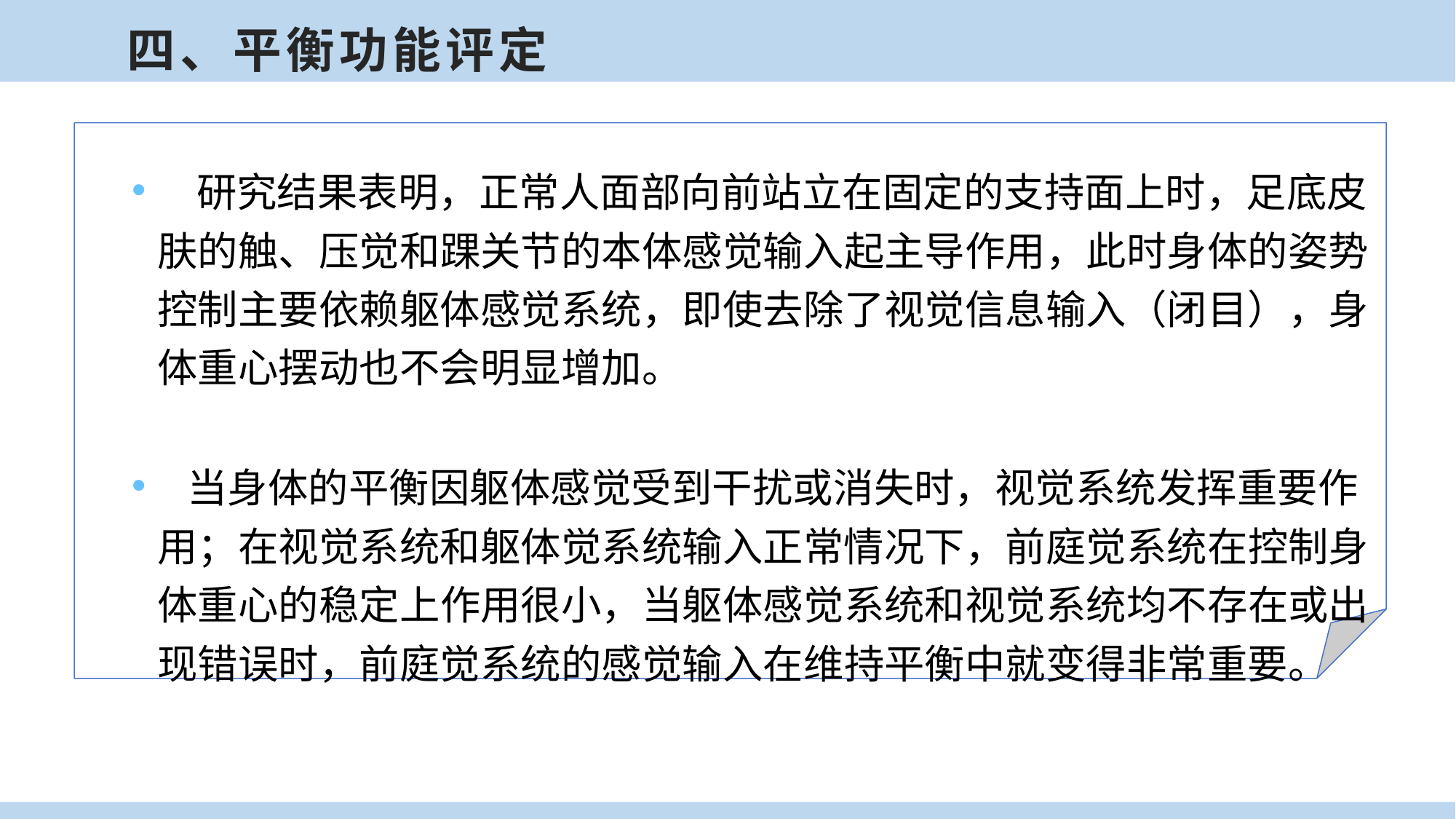

四、平衡功能评定

   研究结果表明，正常人面部向前站立在固定的支持面上时，足底皮肤的触、压觉和踝关节的本体感觉输入起主导作用，此时身体的姿势控制主要依赖躯体感觉系统，即使去除了视觉信息输入（闭目），身体重心摆动也不会明显增加。

  当身体的平衡因躯体感觉受到干扰或消失时，视觉系统发挥重要作用；在视觉系统和躯体觉系统输入正常情况下，前庭觉系统在控制身体重心的稳定上作用很小，当躯体感觉系统和视觉系统均不存在或出现错误时，前庭觉系统的感觉输入在维持平衡中就变得非常重要。